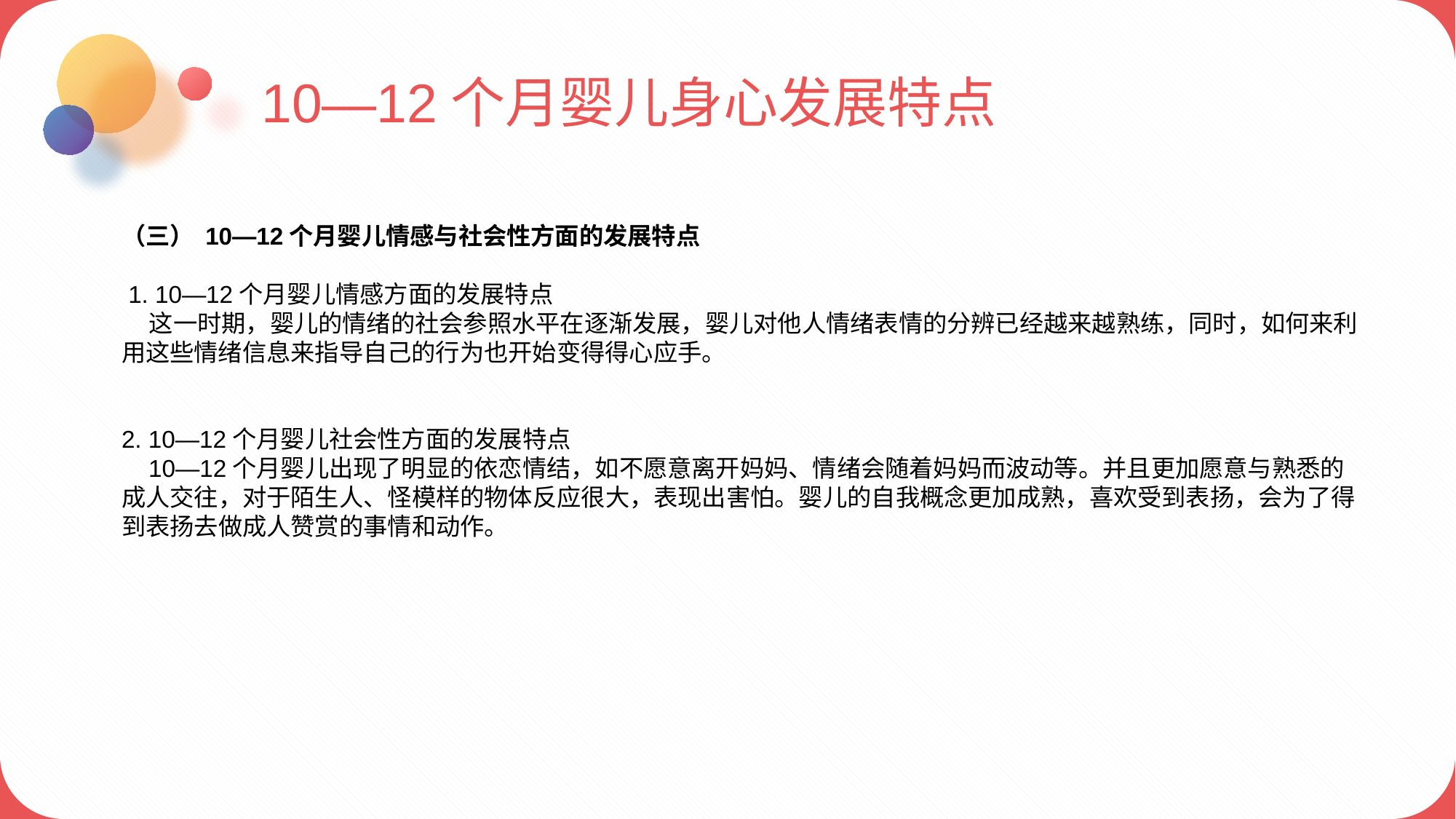

10—12个月婴儿身心发展特点

（三） 10—12个月婴儿情感与社会性方面的发展特点

 1. 10—12个月婴儿情感方面的发展特点
    这一时期，婴儿的情绪的社会参照水平在逐渐发展，婴儿对他人情绪表情的分辨已经越来越熟练，同时，如何来利用这些情绪信息来指导自己的行为也开始变得得心应手。

2. 10—12个月婴儿社会性方面的发展特点
    10—12个月婴儿出现了明显的依恋情结，如不愿意离开妈妈、情绪会随着妈妈而波动等。并且更加愿意与熟悉的成人交往，对于陌生人、怪模样的物体反应很大，表现出害怕。婴儿的自我概念更加成熟，喜欢受到表扬，会为了得到表扬去做成人赞赏的事情和动作。